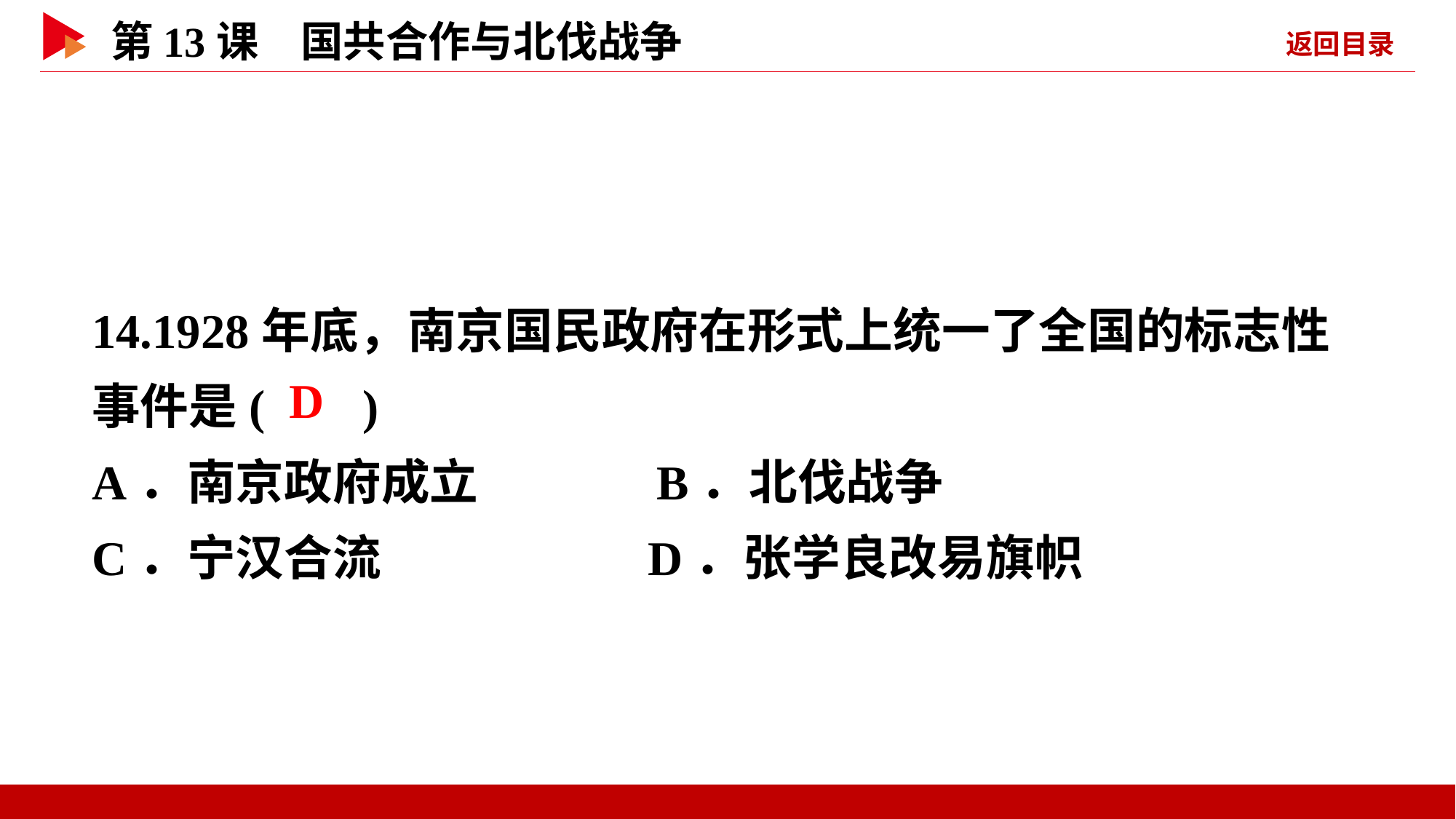

14.1928年底，南京国民政府在形式上统一了全国的标志性事件是(        )
A．南京政府成立               B．北伐战争
C．宁汉合流                       D．张学良改易旗帜
   D